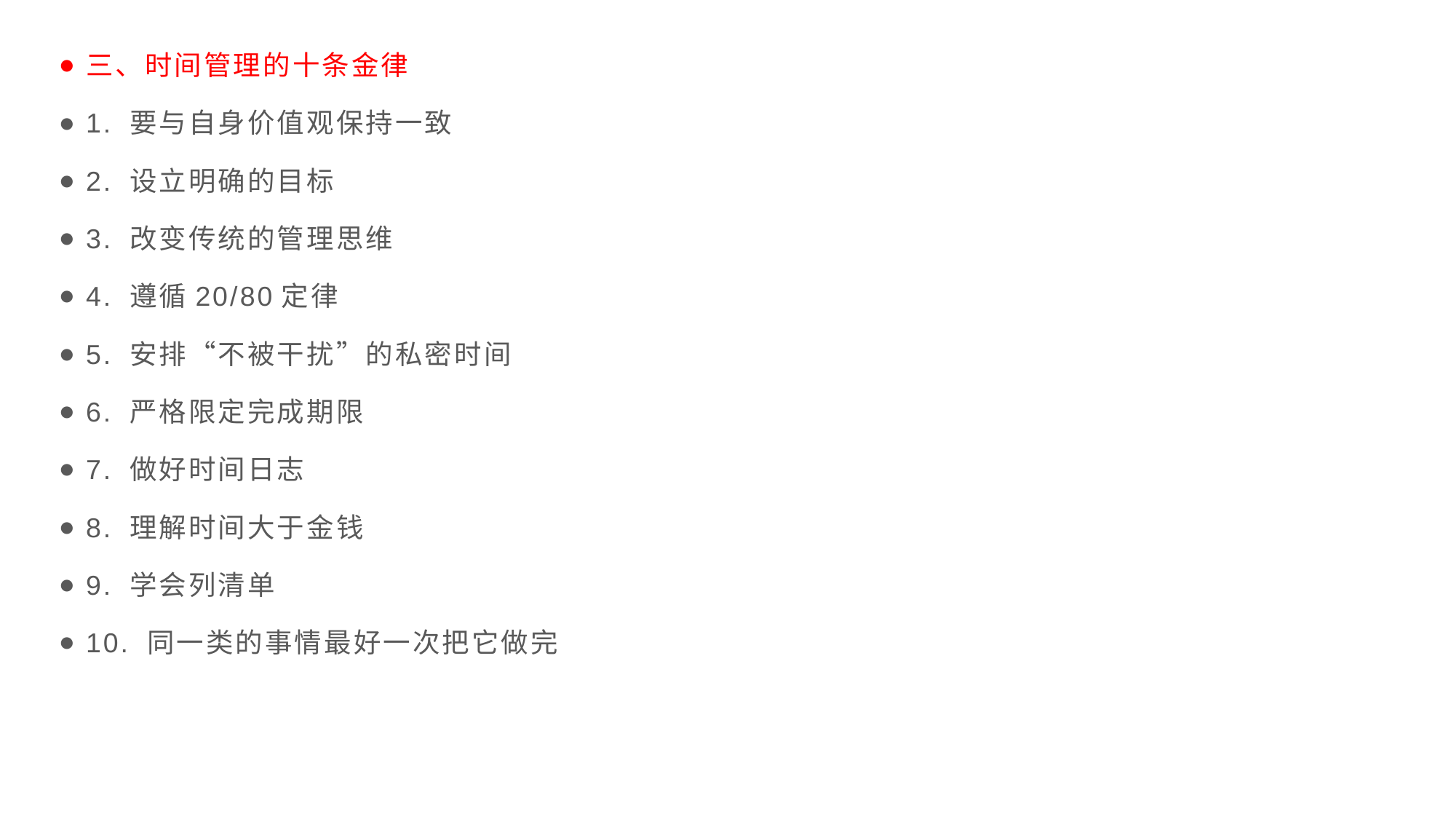

三、时间管理的十条金律
1. 要与自身价值观保持一致
2. 设立明确的目标
3. 改变传统的管理思维
4. 遵循20/80定律
5. 安排“不被干扰”的私密时间
6. 严格限定完成期限
7. 做好时间日志
8. 理解时间大于金钱
9. 学会列清单
10. 同一类的事情最好一次把它做完